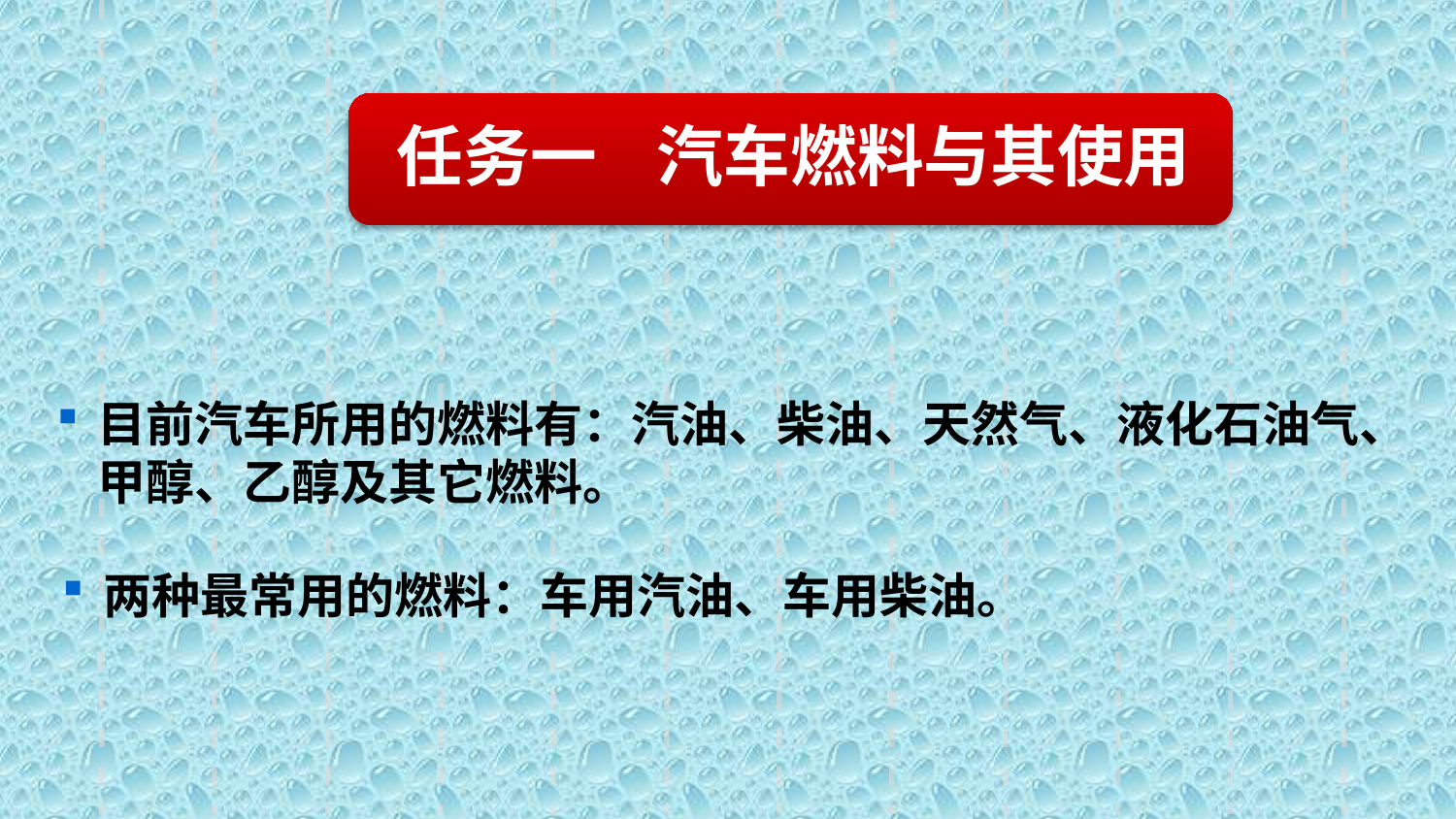

任务一    汽车燃料与其使用
目前汽车所用的燃料有：汽油、柴油、天然气、液化石油气、甲醇、乙醇及其它燃料。
两种最常用的燃料：车用汽油、车用柴油。